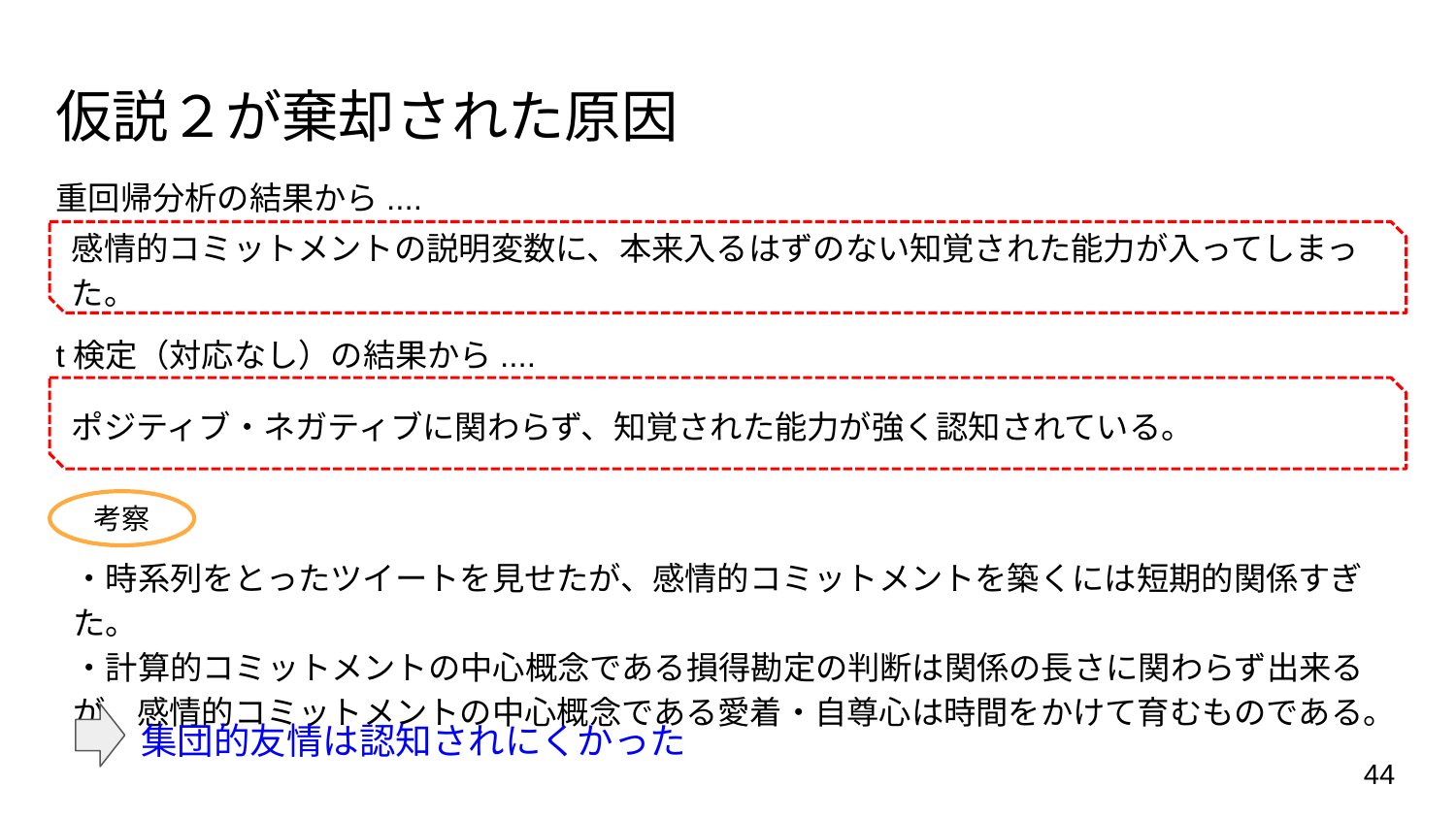

# 仮説２が棄却された原因
重回帰分析の結果から....
感情的コミットメントの説明変数に、本来入るはずのない知覚された能力が入ってしまった。
t検定（対応なし）の結果から....
ポジティブ・ネガティブに関わらず、知覚された能力が強く認知されている。
考察

・時系列をとったツイートを見せたが、感情的コミットメントを築くには短期的関係すぎた。
・計算的コミットメントの中心概念である損得勘定の判断は関係の長さに関わらず出来るが、感情的コミットメントの中心概念である愛着・自尊心は時間をかけて育むものである。

集団的友情は認知されにくかった
44